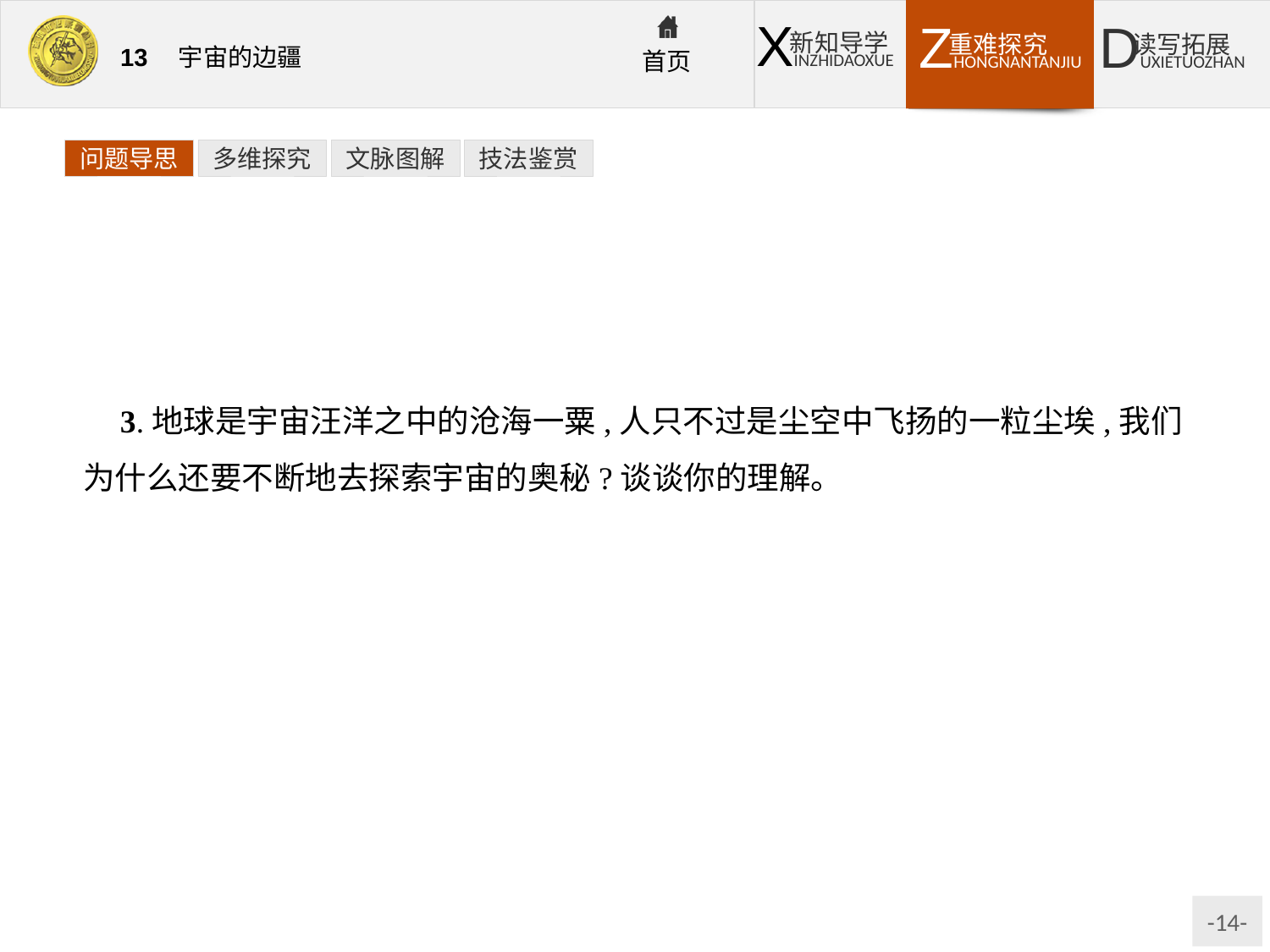

问题导思
多维探究
文脉图解
技法鉴赏
3.地球是宇宙汪洋之中的沧海一粟,人只不过是尘空中飞扬的一粒尘埃,我们为什么还要不断地去探索宇宙的奥秘?谈谈你的理解。
提示:探索宇宙有助于我们更好地了解地球和宇宙的历史,更科学合理地驾驭人类自身,人类的未来取决于我们对宇宙的了解程度。